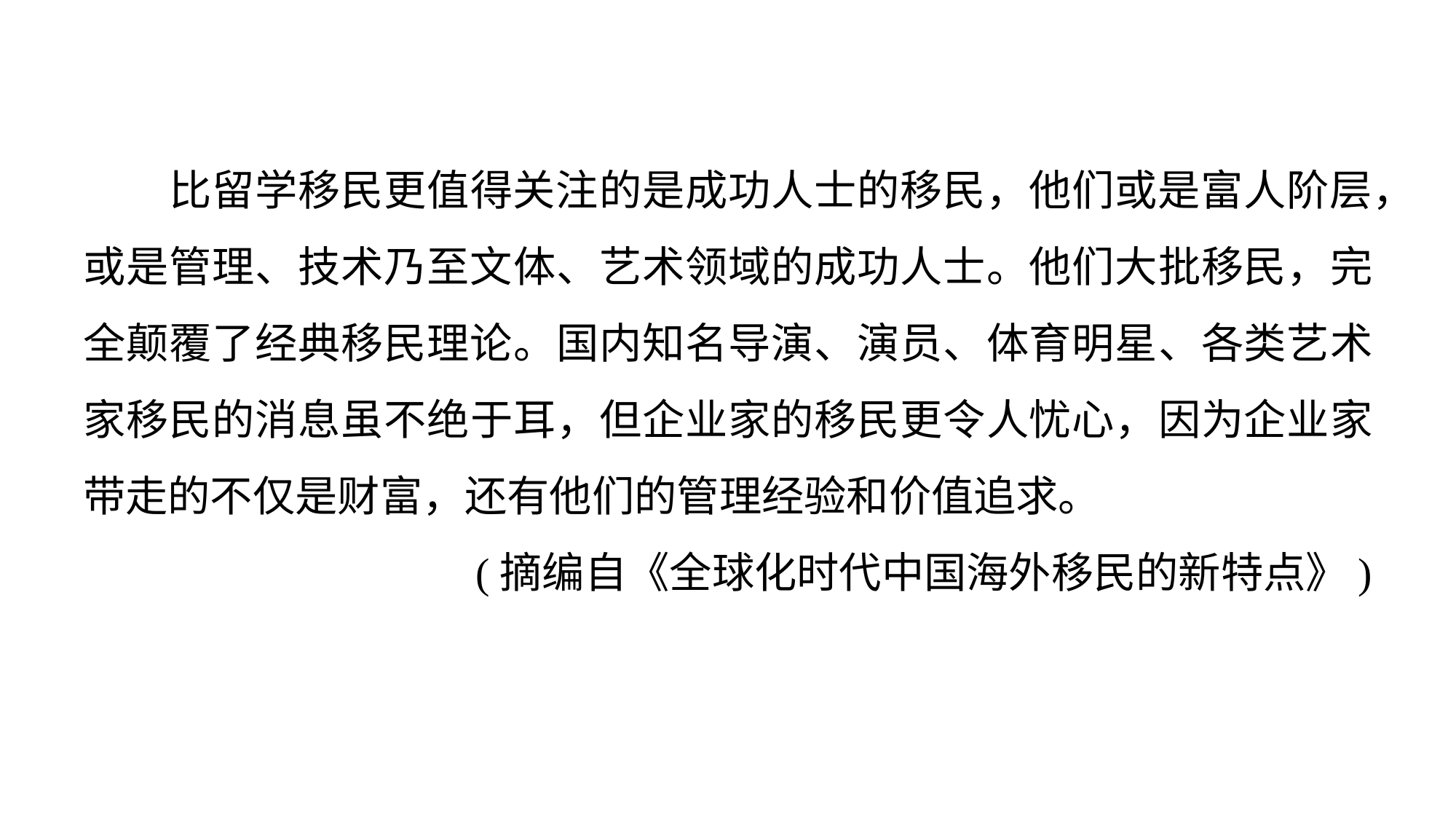

比留学移民更值得关注的是成功人士的移民，他们或是富人阶层，或是管理、技术乃至文体、艺术领域的成功人士。他们大批移民，完全颠覆了经典移民理论。国内知名导演、演员、体育明星、各类艺术家移民的消息虽不绝于耳，但企业家的移民更令人忧心，因为企业家带走的不仅是财富，还有他们的管理经验和价值追求。
(摘编自《全球化时代中国海外移民的新特点》)